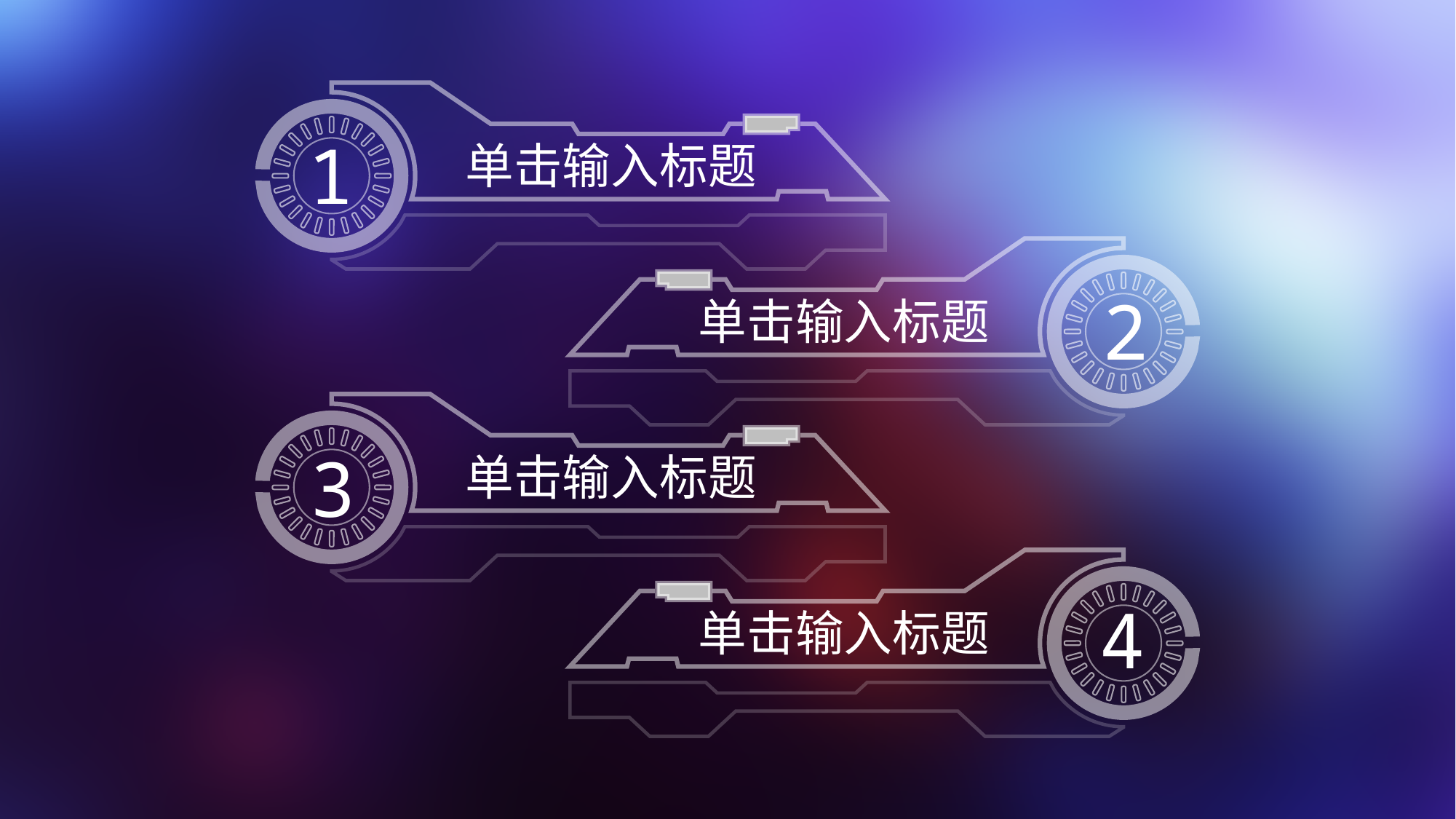

1
单击输入标题

2
单击输入标题

3
单击输入标题

4
单击输入标题